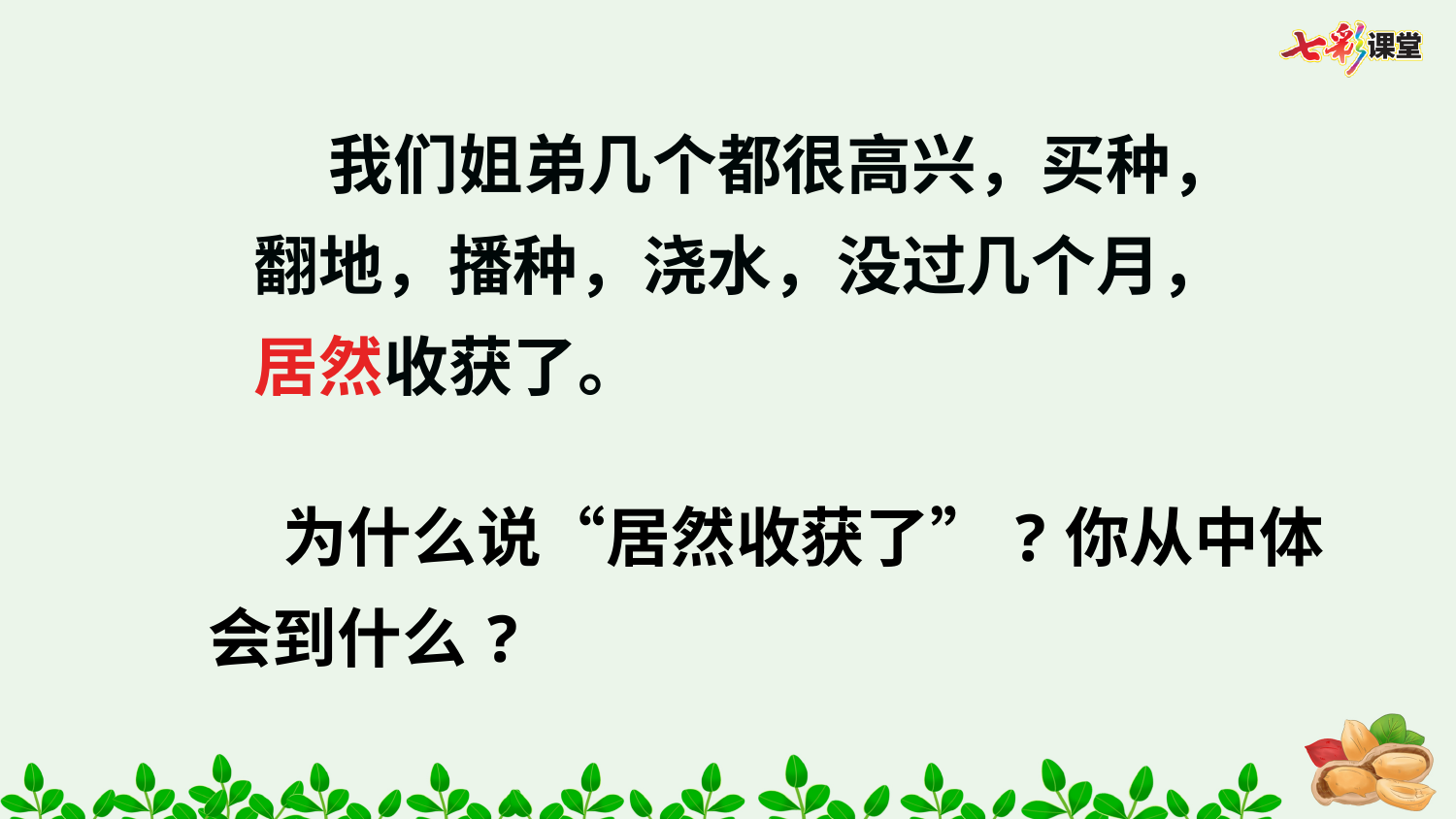

我们姐弟几个都很高兴，买种，翻地，播种，浇水，没过几个月，居然收获了。
    为什么说“居然收获了”?你从中体会到什么?